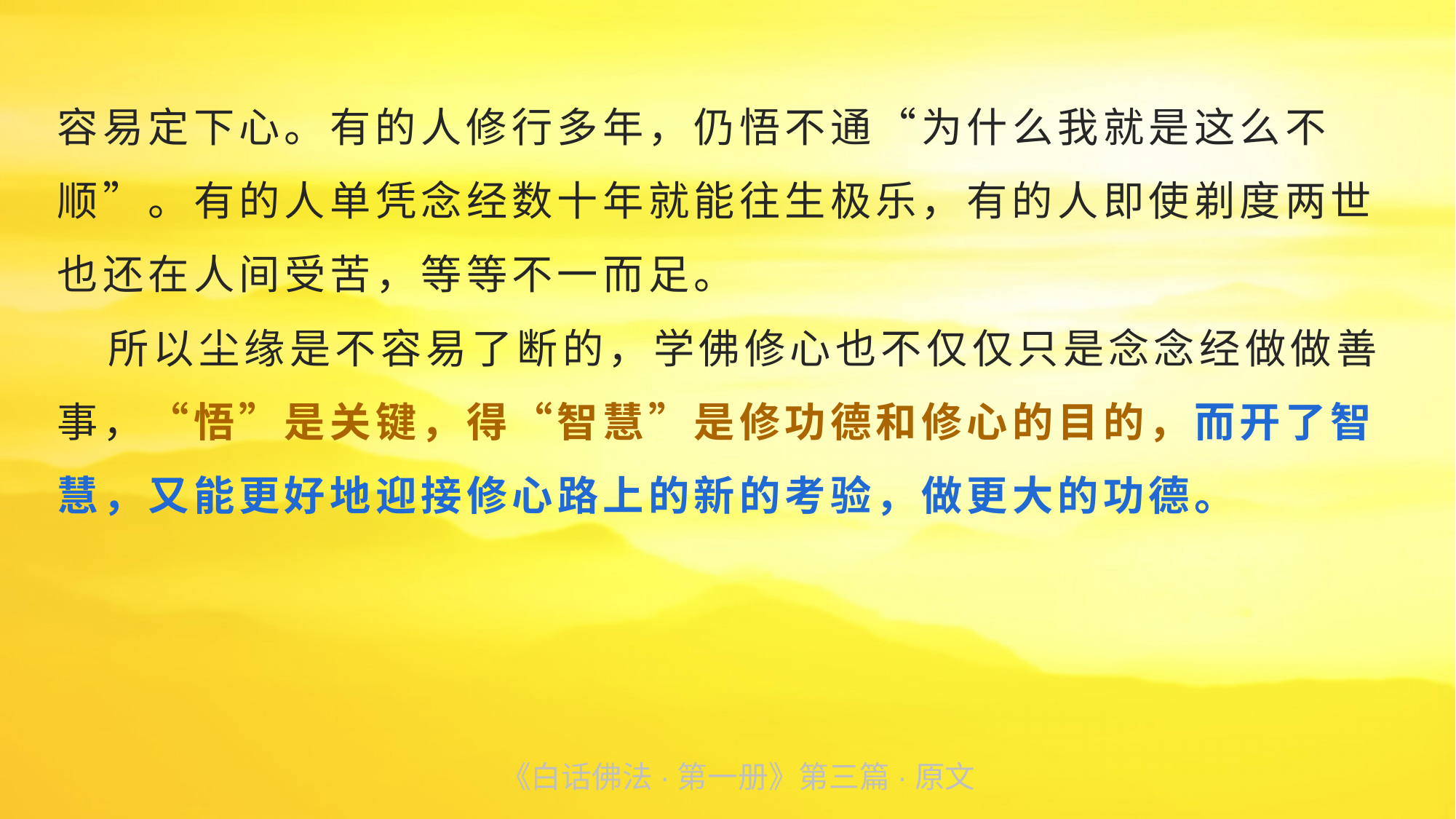

容易定下心。有的人修行多年，仍悟不通“为什么我就是这么不顺”。有的人单凭念经数十年就能往生极乐，有的人即使剃度两世也还在人间受苦，等等不一而足。
   所以尘缘是不容易了断的，学佛修心也不仅仅只是念念经做做善事，“悟”是关键，得“智慧”是修功德和修心的目的，而开了智慧，又能更好地迎接修心路上的新的考验，做更大的功德。
  《白话佛法·第一册》第三篇·原文